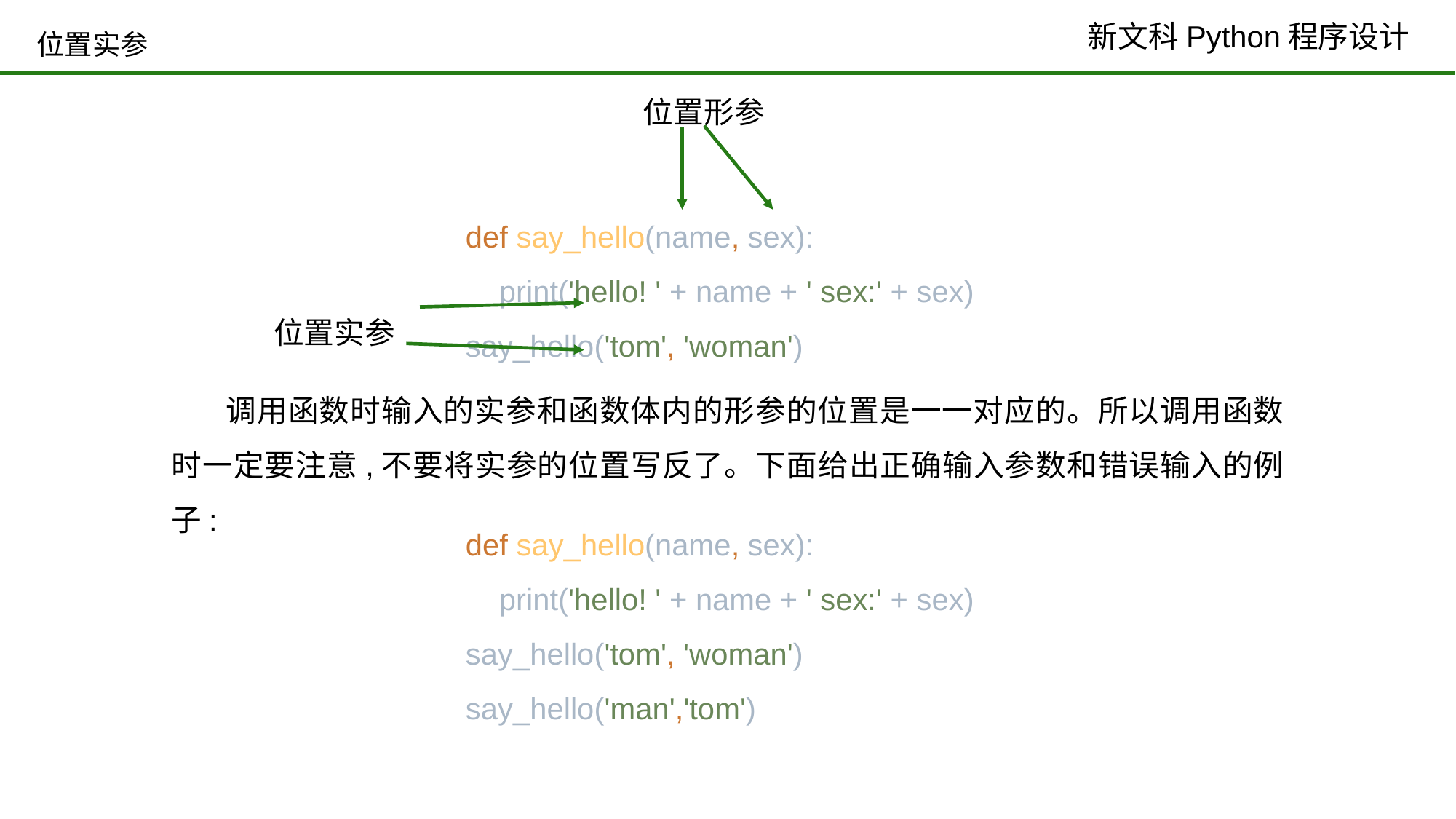

# 位置实参
位置形参
def say_hello(name, sex):
    print('hello! ' + name + ' sex:' + sex)
say_hello('tom', 'woman')
位置实参
调用函数时输入的实参和函数体内的形参的位置是一一对应的。所以调用函数时一定要注意,不要将实参的位置写反了。下面给出正确输入参数和错误输入的例子:
def say_hello(name, sex):
    print('hello! ' + name + ' sex:' + sex)
say_hello('tom', 'woman')
say_hello('man','tom')